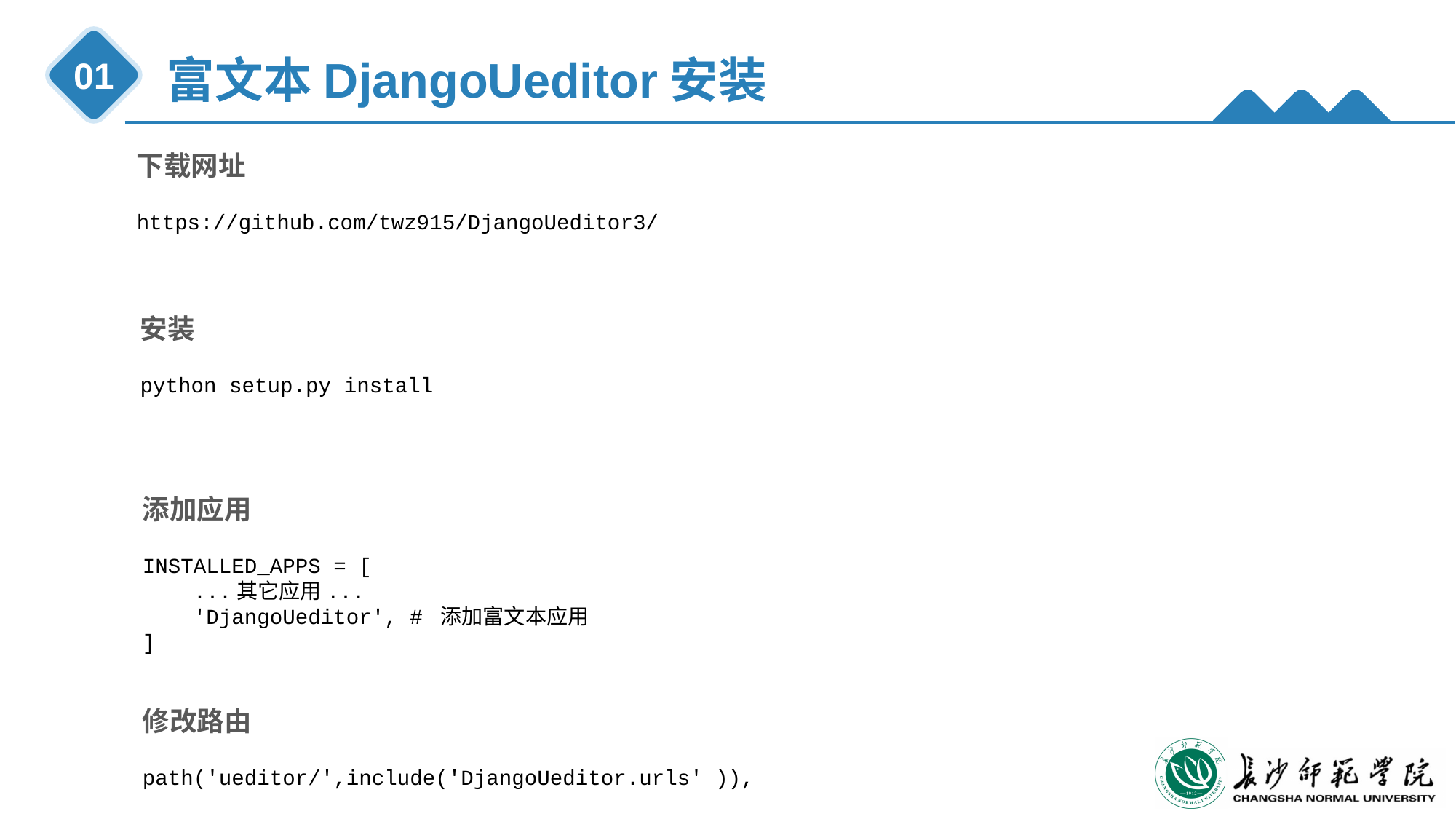

富文本DjangoUeditor安装
01

下载网址
https://github.com/twz915/DjangoUeditor3/
安装
python setup.py install
添加应用
INSTALLED_APPS = [
    ...其它应用...
    'DjangoUeditor', # 添加富文本应用
]
修改路由
path('ueditor/',include('DjangoUeditor.urls' )),